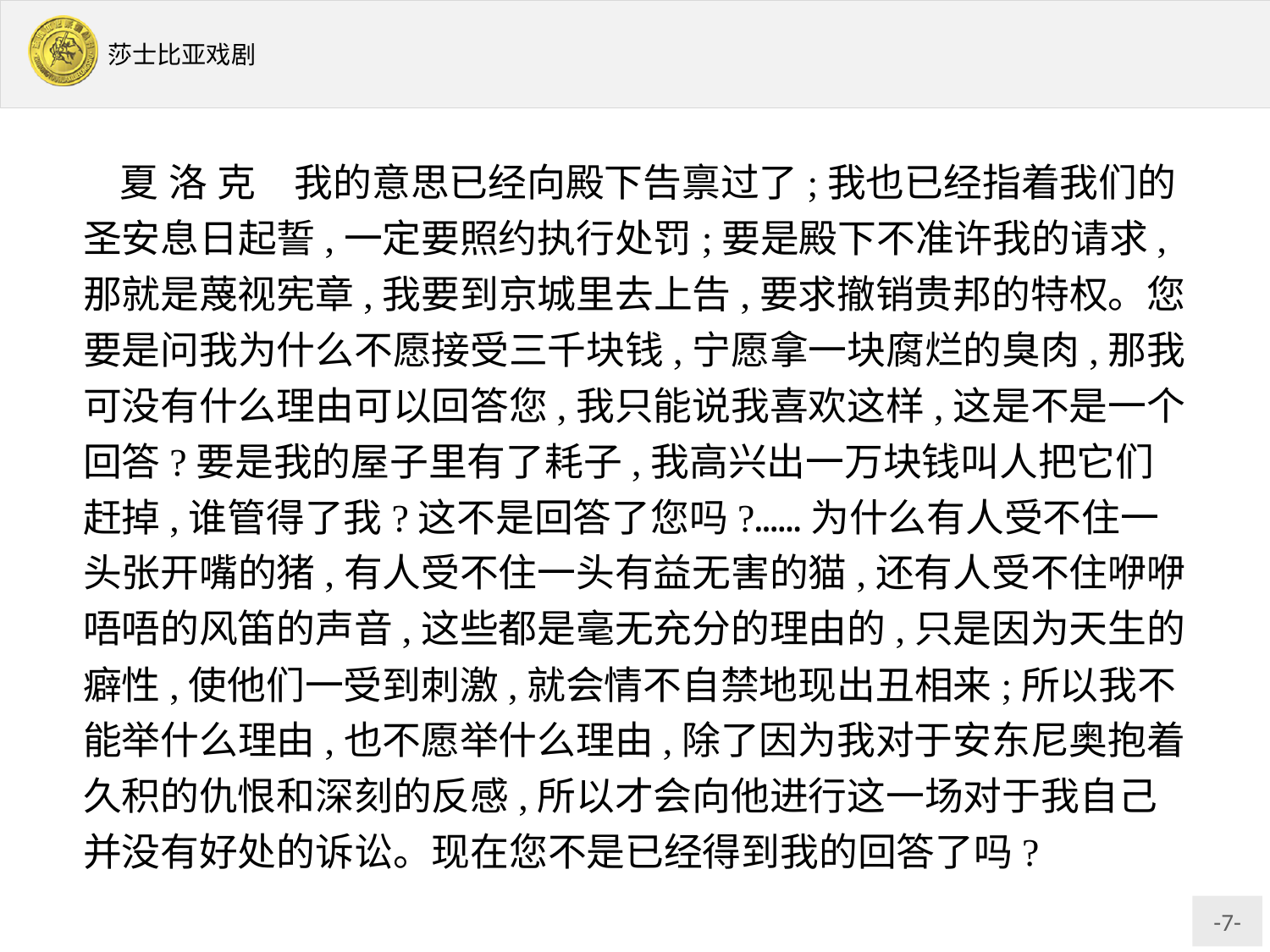

夏 洛 克　我的意思已经向殿下告禀过了;我也已经指着我们的圣安息日起誓,一定要照约执行处罚;要是殿下不准许我的请求,那就是蔑视宪章,我要到京城里去上告,要求撤销贵邦的特权。您要是问我为什么不愿接受三千块钱,宁愿拿一块腐烂的臭肉,那我可没有什么理由可以回答您,我只能说我喜欢这样,这是不是一个回答?要是我的屋子里有了耗子,我高兴出一万块钱叫人把它们赶掉,谁管得了我?这不是回答了您吗?……为什么有人受不住一头张开嘴的猪,有人受不住一头有益无害的猫,还有人受不住咿咿唔唔的风笛的声音,这些都是毫无充分的理由的,只是因为天生的癖性,使他们一受到刺激,就会情不自禁地现出丑相来;所以我不能举什么理由,也不愿举什么理由,除了因为我对于安东尼奥抱着久积的仇恨和深刻的反感,所以才会向他进行这一场对于我自己并没有好处的诉讼。现在您不是已经得到我的回答了吗?